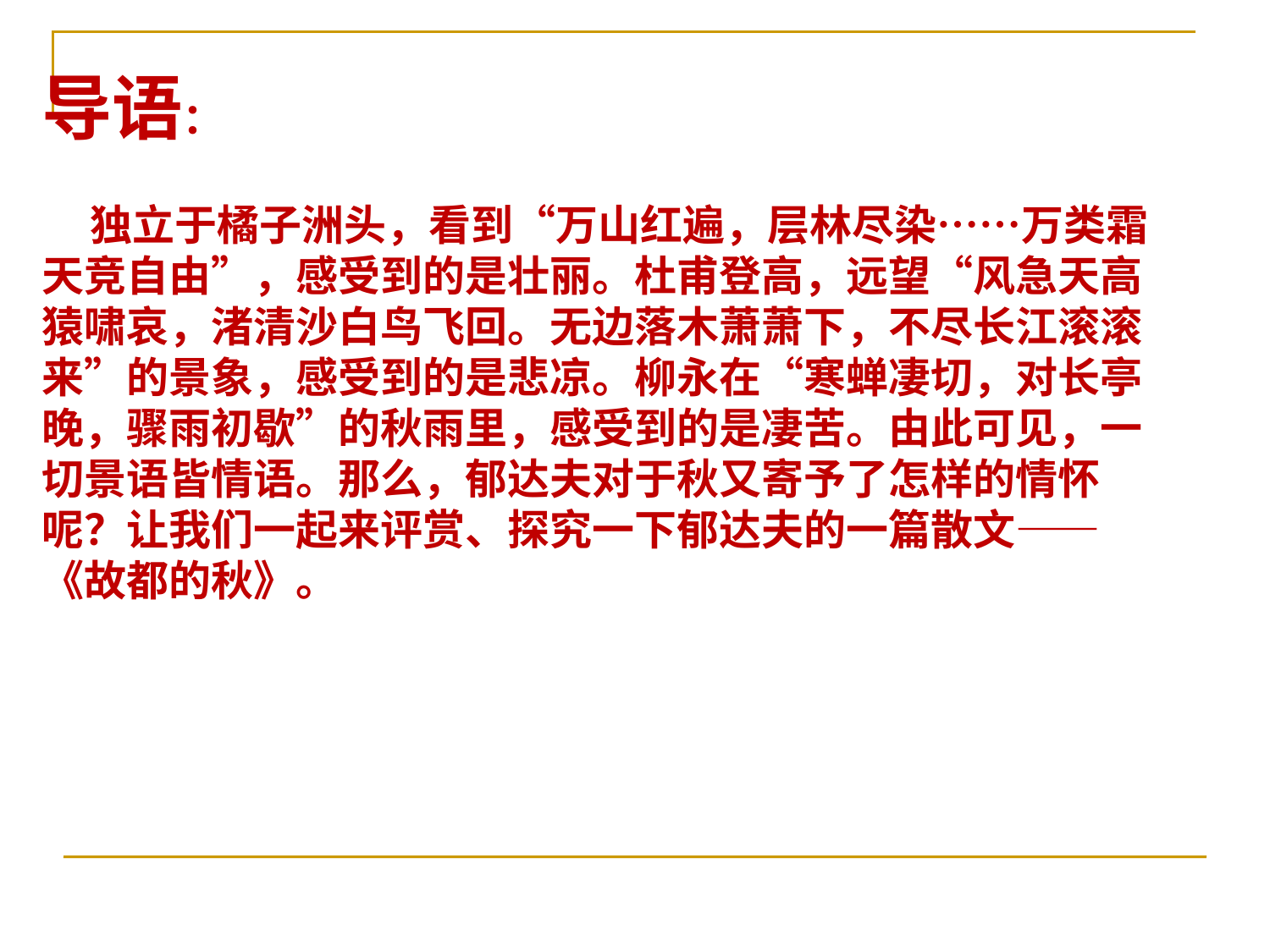

导语：

    独立于橘子洲头，看到“万山红遍，层林尽染……万类霜天竞自由”，感受到的是壮丽。杜甫登高，远望“风急天高猿啸哀，渚清沙白鸟飞回。无边落木萧萧下，不尽长江滚滚来”的景象，感受到的是悲凉。柳永在“寒蝉凄切，对长亭晚，骤雨初歇”的秋雨里，感受到的是凄苦。由此可见，一切景语皆情语。那么，郁达夫对于秋又寄予了怎样的情怀呢？让我们一起来评赏、探究一下郁达夫的一篇散文——《故都的秋》。